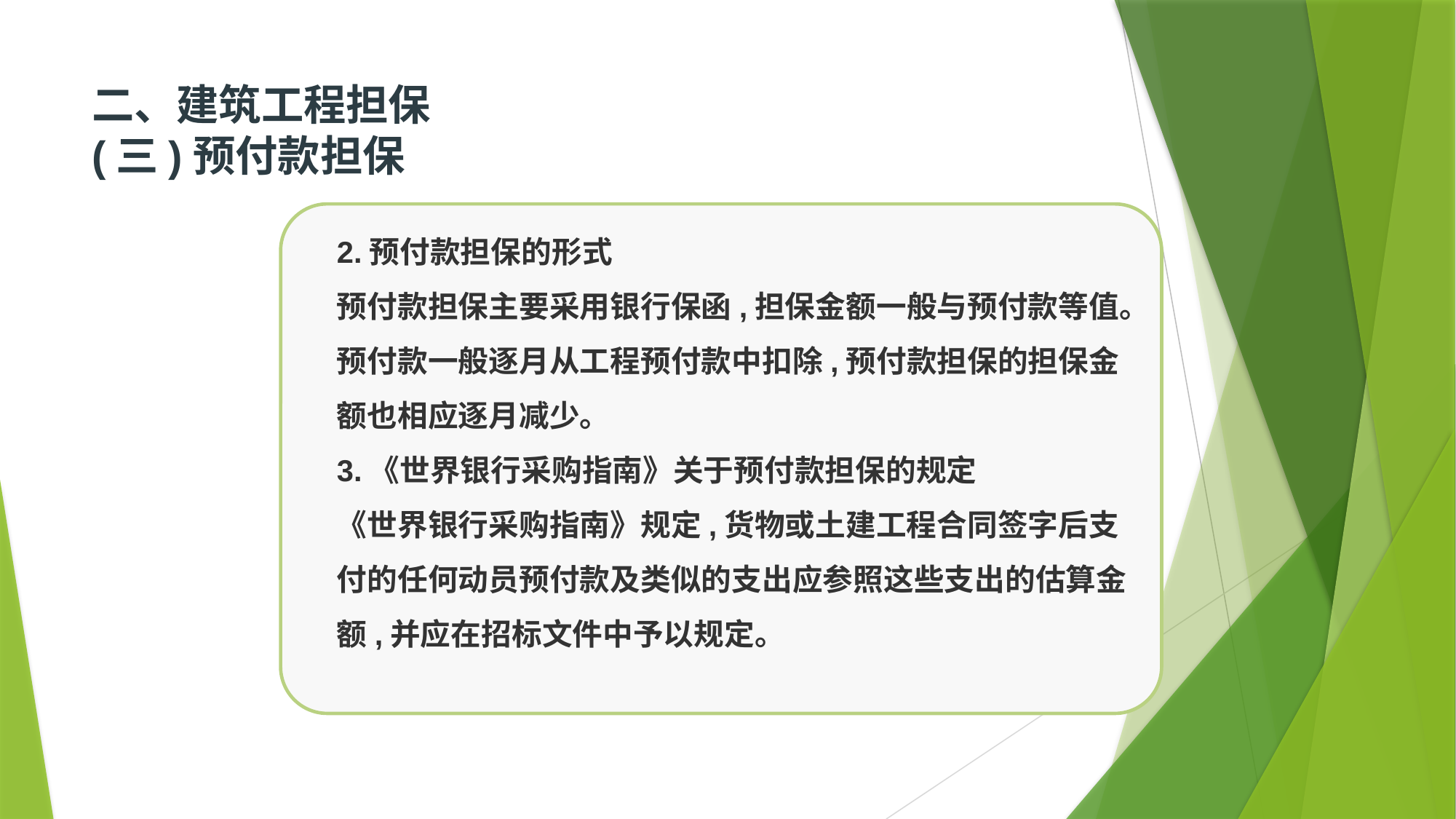

# 二、建筑工程担保 (三)预付款担保

2.预付款担保的形式
预付款担保主要采用银行保函,担保金额一般与预付款等值。预付款一般逐月从工程预付款中扣除,预付款担保的担保金额也相应逐月减少。
3.《世界银行采购指南》关于预付款担保的规定
《世界银行采购指南》规定,货物或土建工程合同签字后支付的任何动员预付款及类似的支出应参照这些支出的估算金额,并应在招标文件中予以规定。